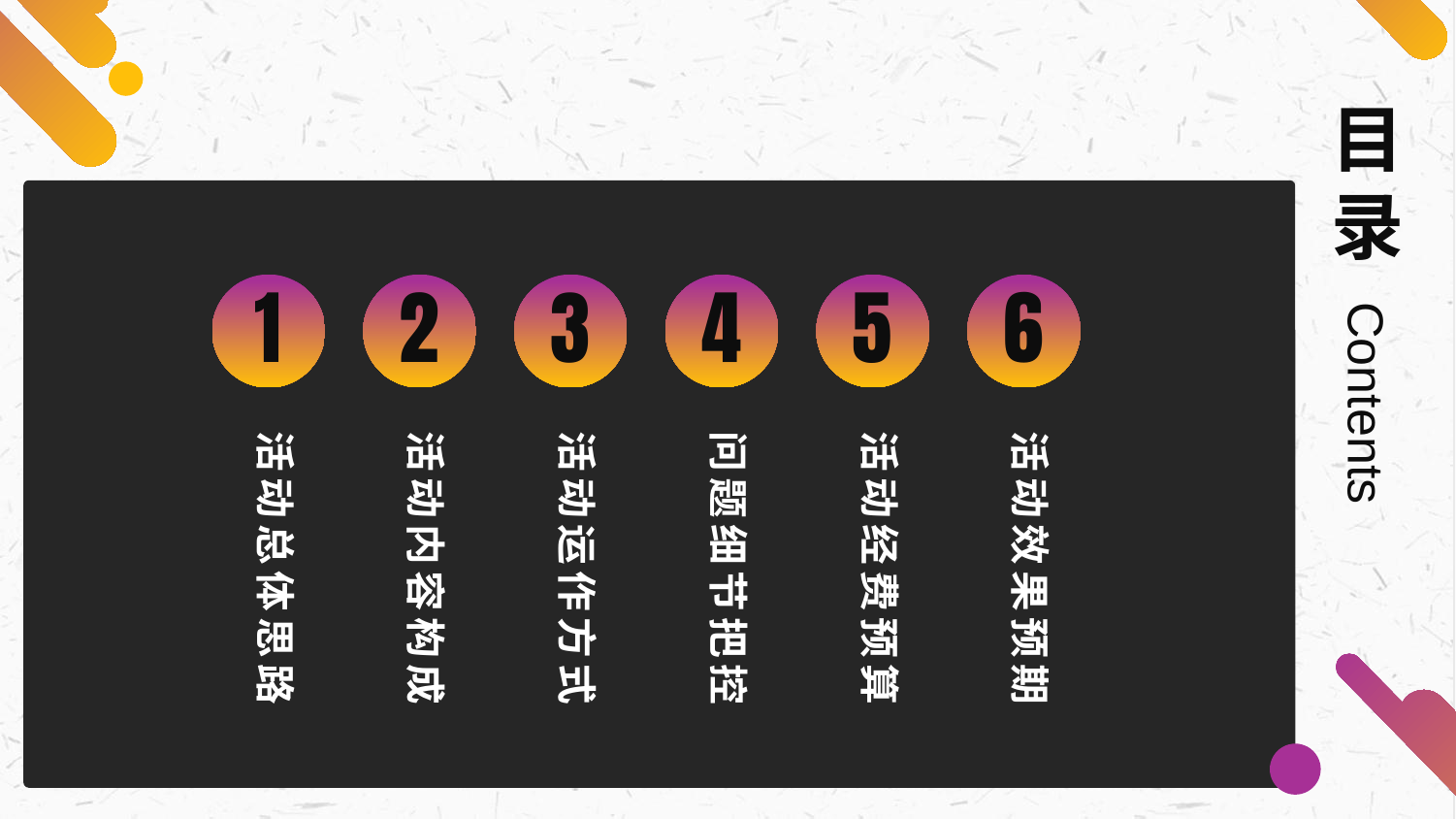

目
录

1
活动总体思路

2
活动内容构成

3
活动运作方式

4
问题细节把控

5
活动经费预算

6
活动效果预期
Contents